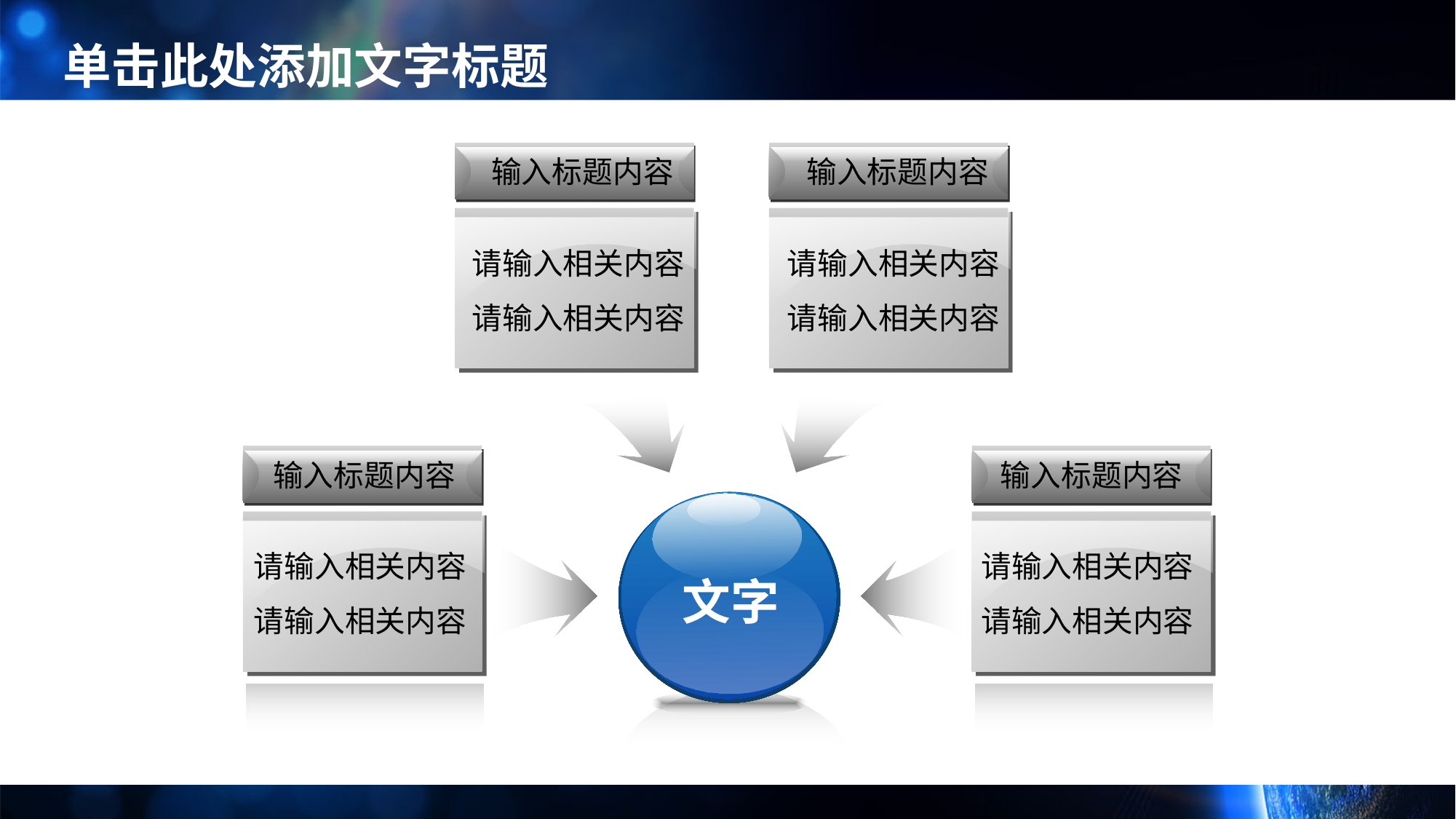

输入标题内容
请输入相关内容
请输入相关内容

输入标题内容
请输入相关内容
请输入相关内容

输入标题内容
请输入相关内容
请输入相关内容

输入标题内容
请输入相关内容
请输入相关内容

文字